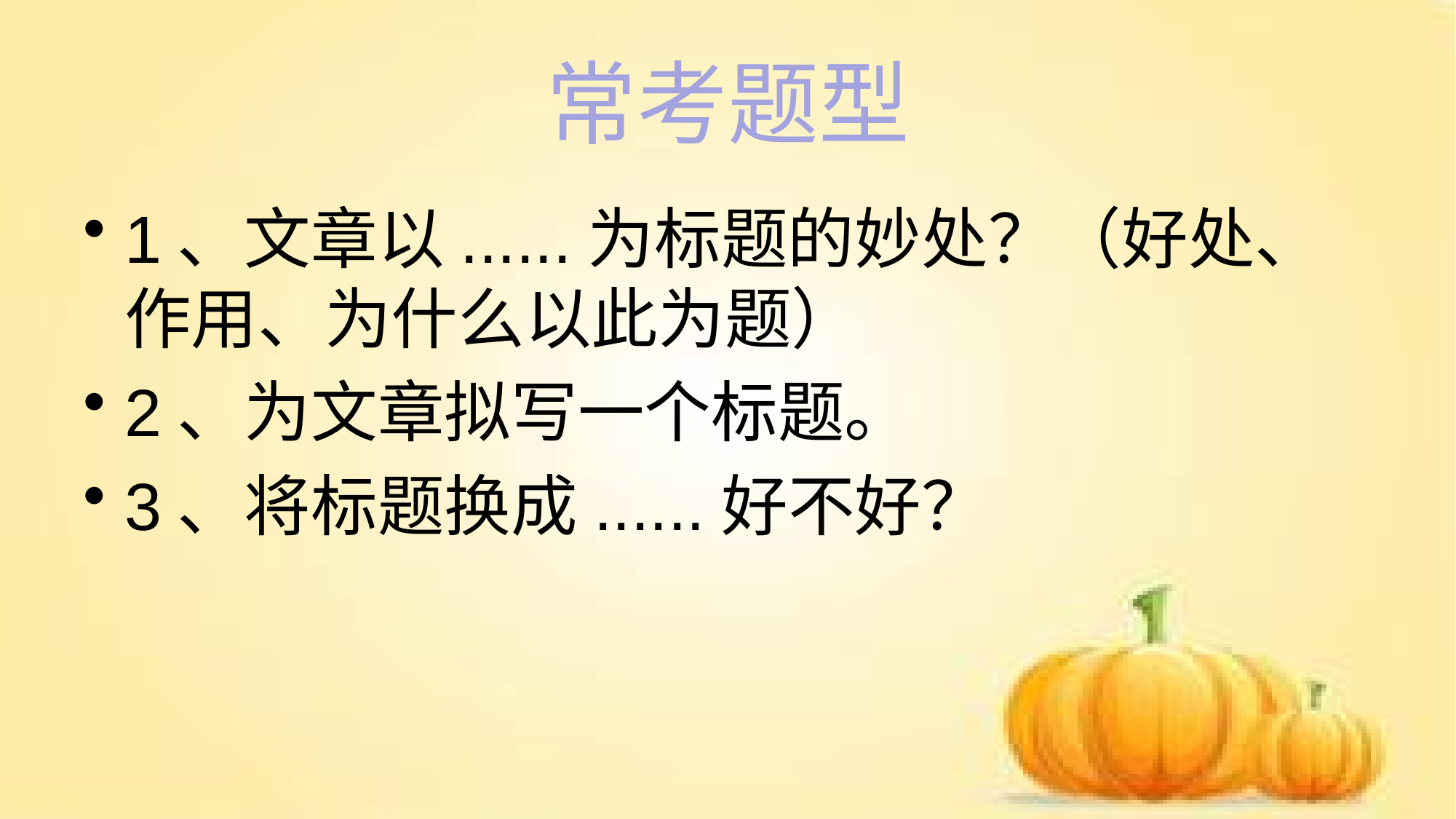

# 常考题型
1、文章以......为标题的妙处？（好处、作用、为什么以此为题）
2、为文章拟写一个标题。
3、将标题换成......好不好？